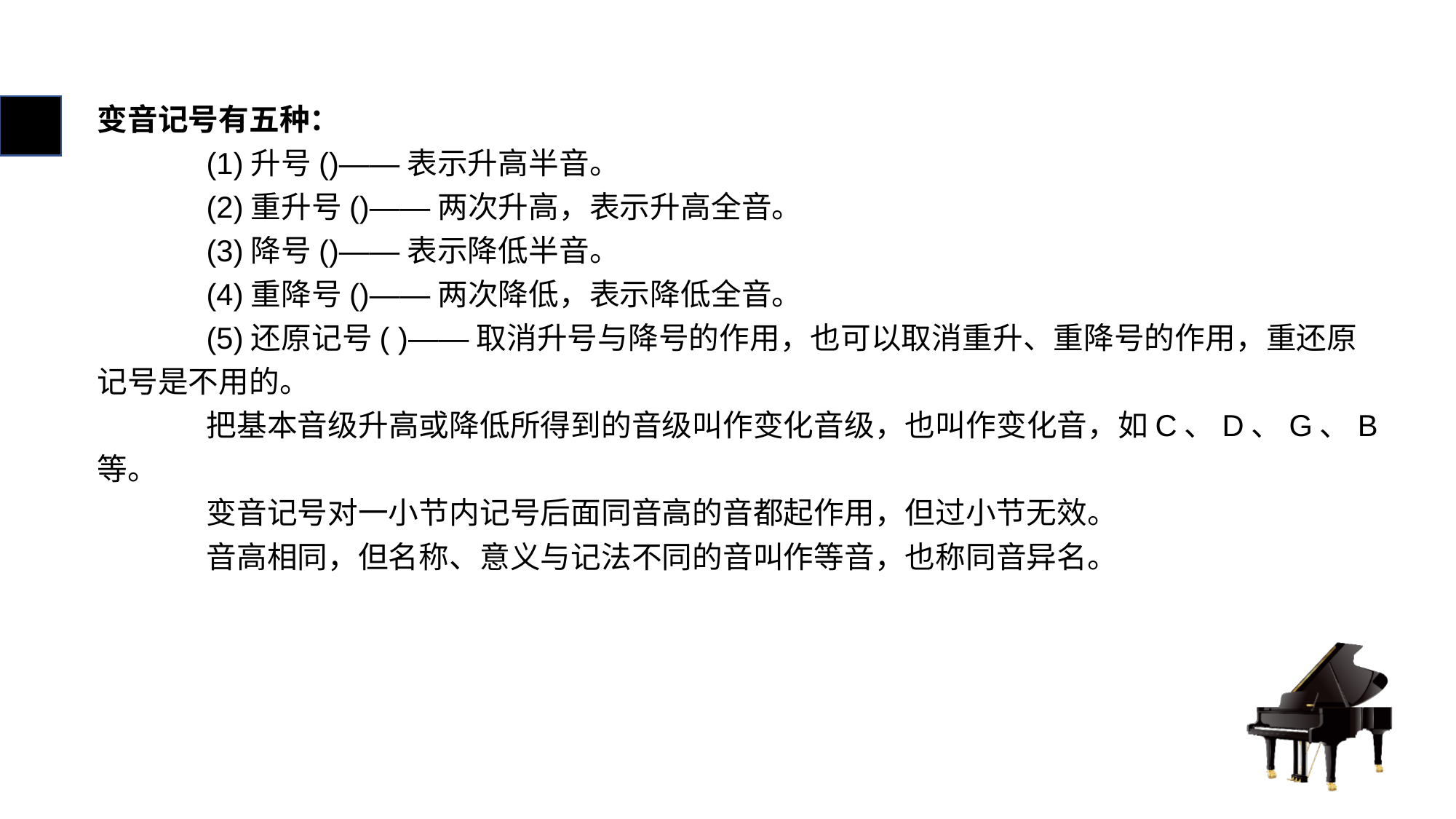

# 变音记号有五种：
	(1)升号()——表示升高半音。
	(2)重升号()——两次升高，表示升高全音。
	(3)降号()——表示降低半音。
	(4)重降号()——两次降低，表示降低全音。
	(5)还原记号( )——取消升号与降号的作用，也可以取消重升、重降号的作用，重还原记号是不用的。
	把基本音级升高或降低所得到的音级叫作变化音级，也叫作变化音，如C、D、G、B等。
	变音记号对一小节内记号后面同音高的音都起作用，但过小节无效。
	音高相同，但名称、意义与记法不同的音叫作等音，也称同音异名。